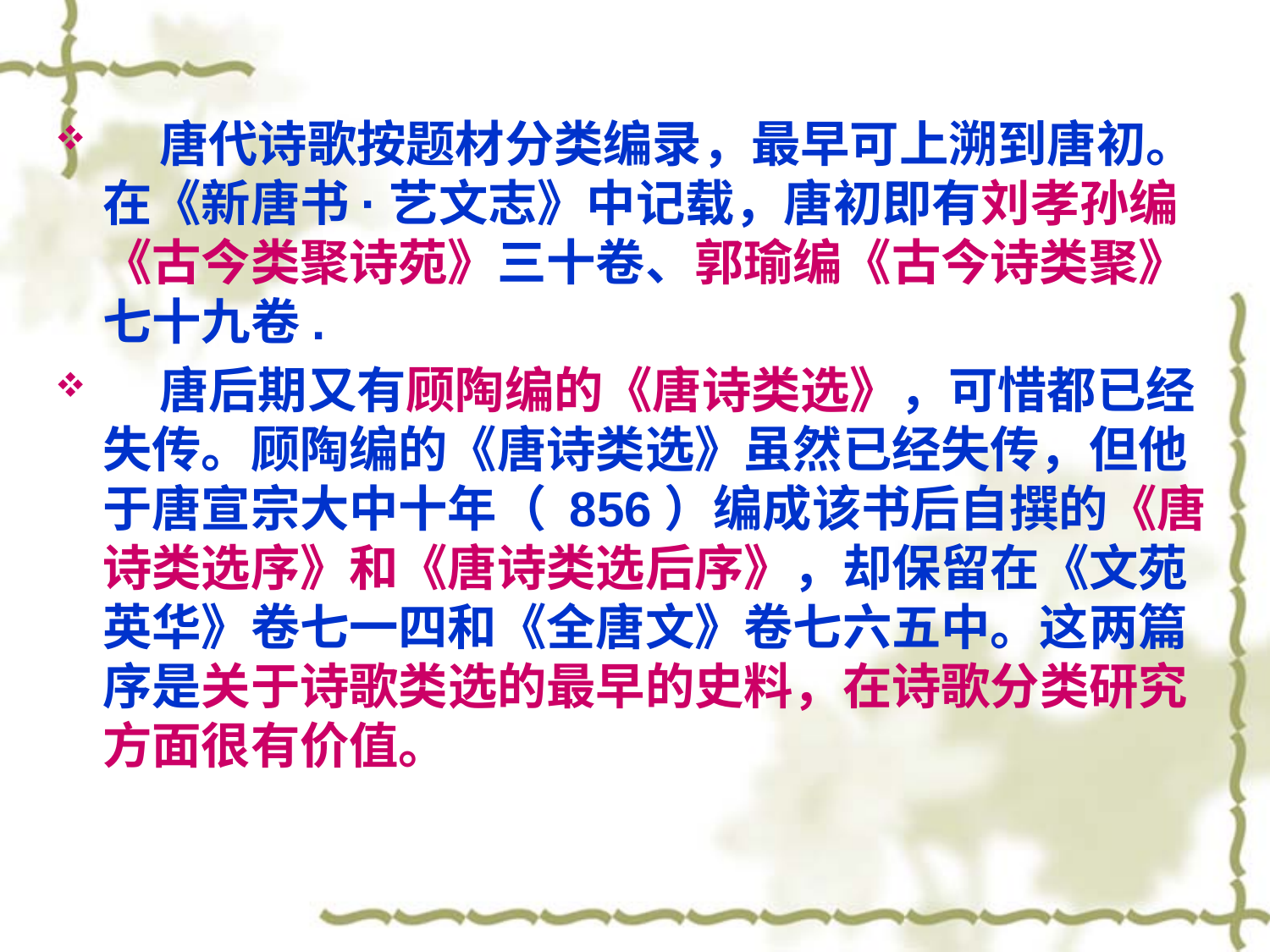

#
    唐代诗歌按题材分类编录，最早可上溯到唐初。在《新唐书·艺文志》中记载，唐初即有刘孝孙编《古今类聚诗苑》三十卷、郭瑜编《古今诗类聚》七十九卷.
    唐后期又有顾陶编的《唐诗类选》，可惜都已经失传。顾陶编的《唐诗类选》虽然已经失传，但他于唐宣宗大中十年（ 856）编成该书后自撰的《唐诗类选序》和《唐诗类选后序》，却保留在《文苑英华》卷七一四和《全唐文》卷七六五中。这两篇序是关于诗歌类选的最早的史料，在诗歌分类研究方面很有价值。